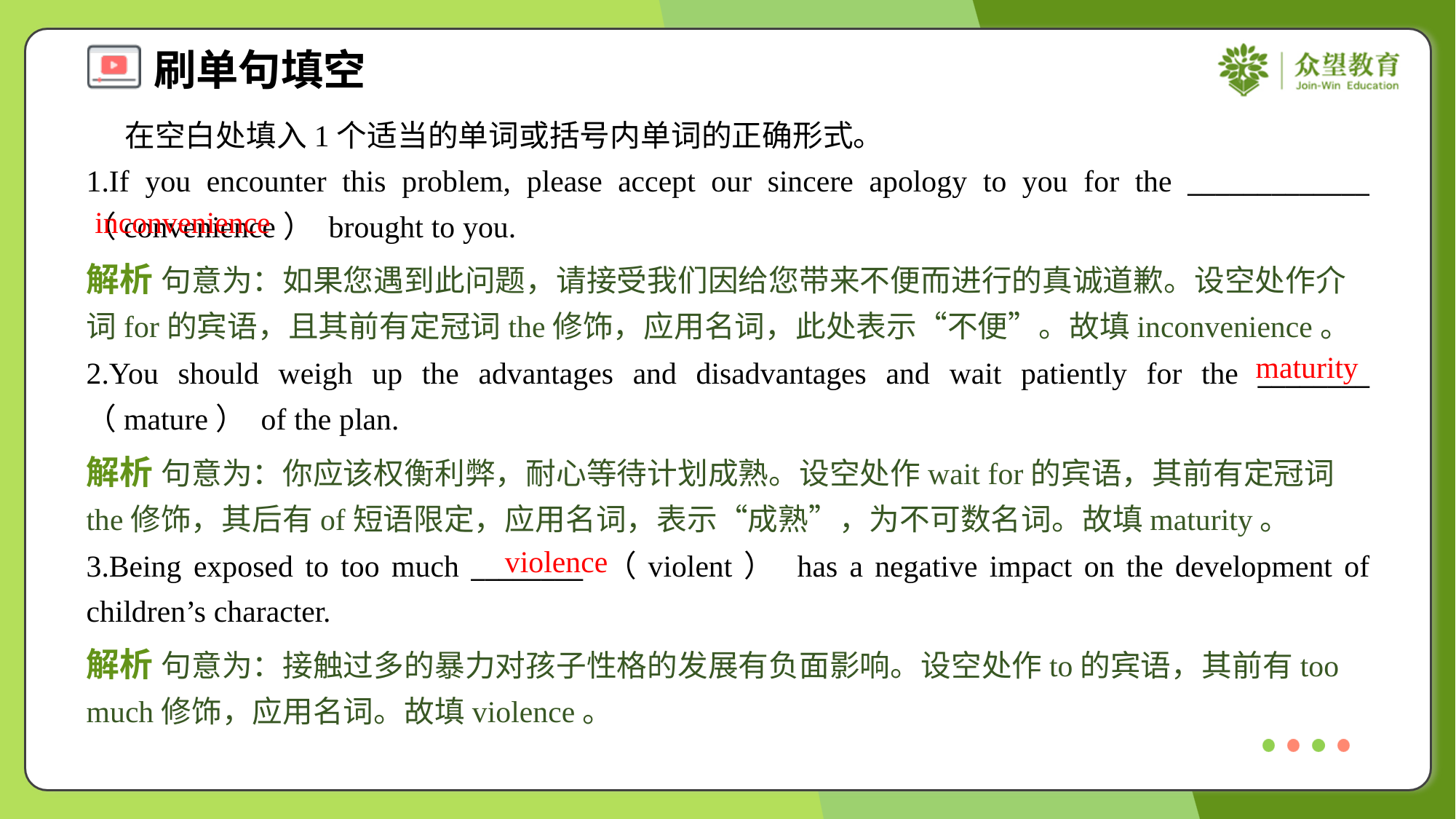

在空白处填入1个适当的单词或括号内单词的正确形式。
1.If you encounter this problem, please accept our sincere apology to you for the _____________ （convenience） brought to you.
inconvenience
解析 句意为：如果您遇到此问题，请接受我们因给您带来不便而进行的真诚道歉。设空处作介词for的宾语，且其前有定冠词the修饰，应用名词，此处表示“不便”。故填inconvenience。
maturity
2.You should weigh up the advantages and disadvantages and wait patiently for the ________ （mature） of the plan.
解析 句意为：你应该权衡利弊，耐心等待计划成熟。设空处作wait for的宾语，其前有定冠词the修饰，其后有of短语限定，应用名词，表示“成熟”，为不可数名词。故填maturity。
violence
3.Being exposed to too much ________ （violent） has a negative impact on the development of children’s character.
解析 句意为：接触过多的暴力对孩子性格的发展有负面影响。设空处作to的宾语，其前有too much修饰，应用名词。故填violence。